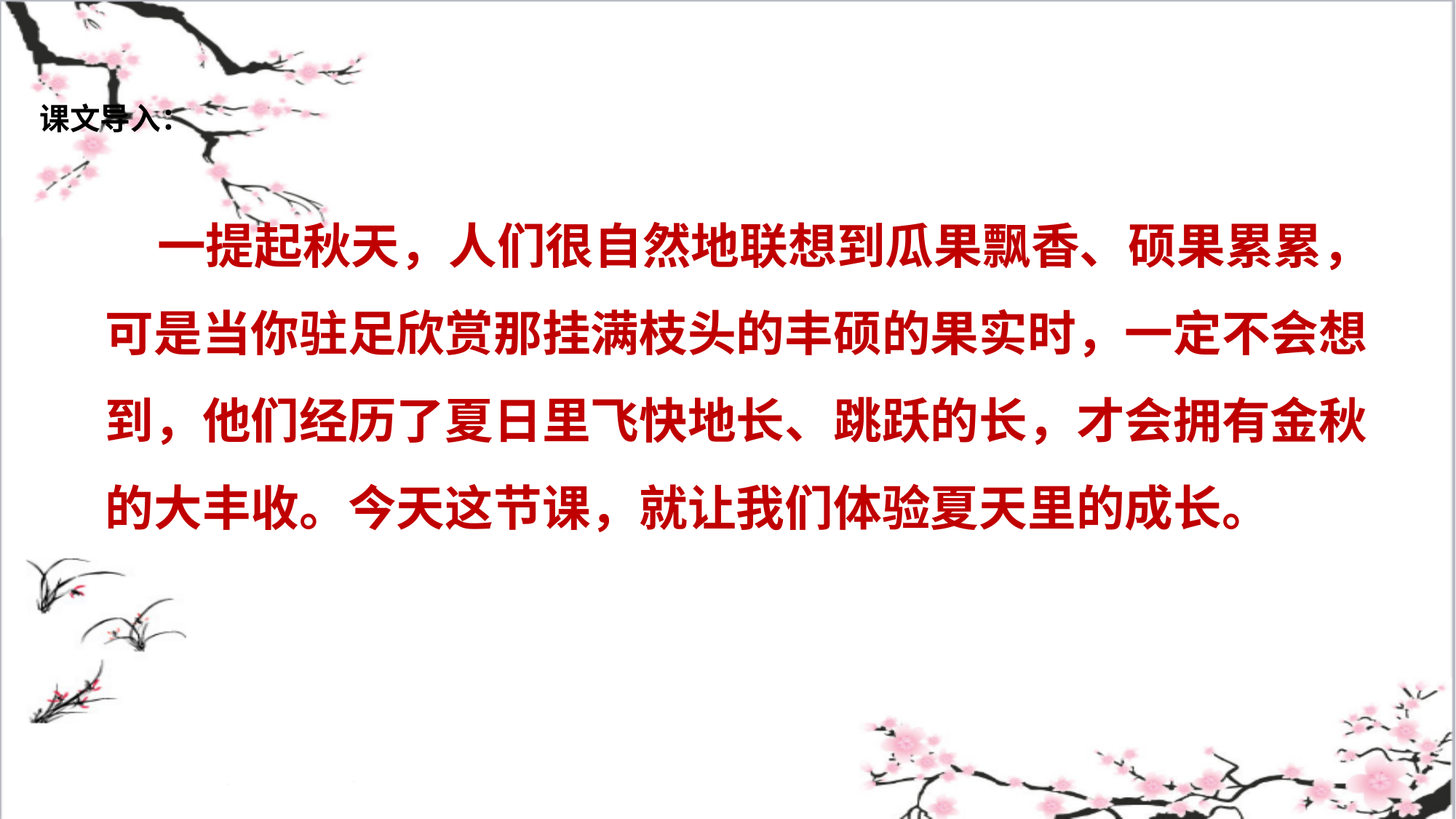

课文导入：
              一提起秋天，人们很自然地联想到瓜果飘香、硕果累累，可是当你驻足欣赏那挂满枝头的丰硕的果实时，一定不会想到，他们经历了夏日里飞快地长、跳跃的长，才会拥有金秋的大丰收。今天这节课，就让我们体验夏天里的成长。